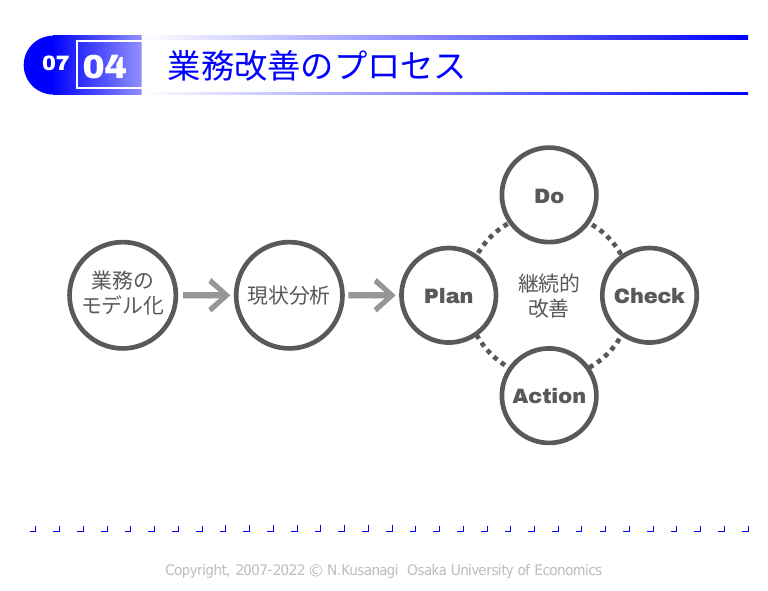

# 04   業務改善のプロセス
Do
継続的
改善
現状分析
業務の
モデル化
Plan
Check

Action